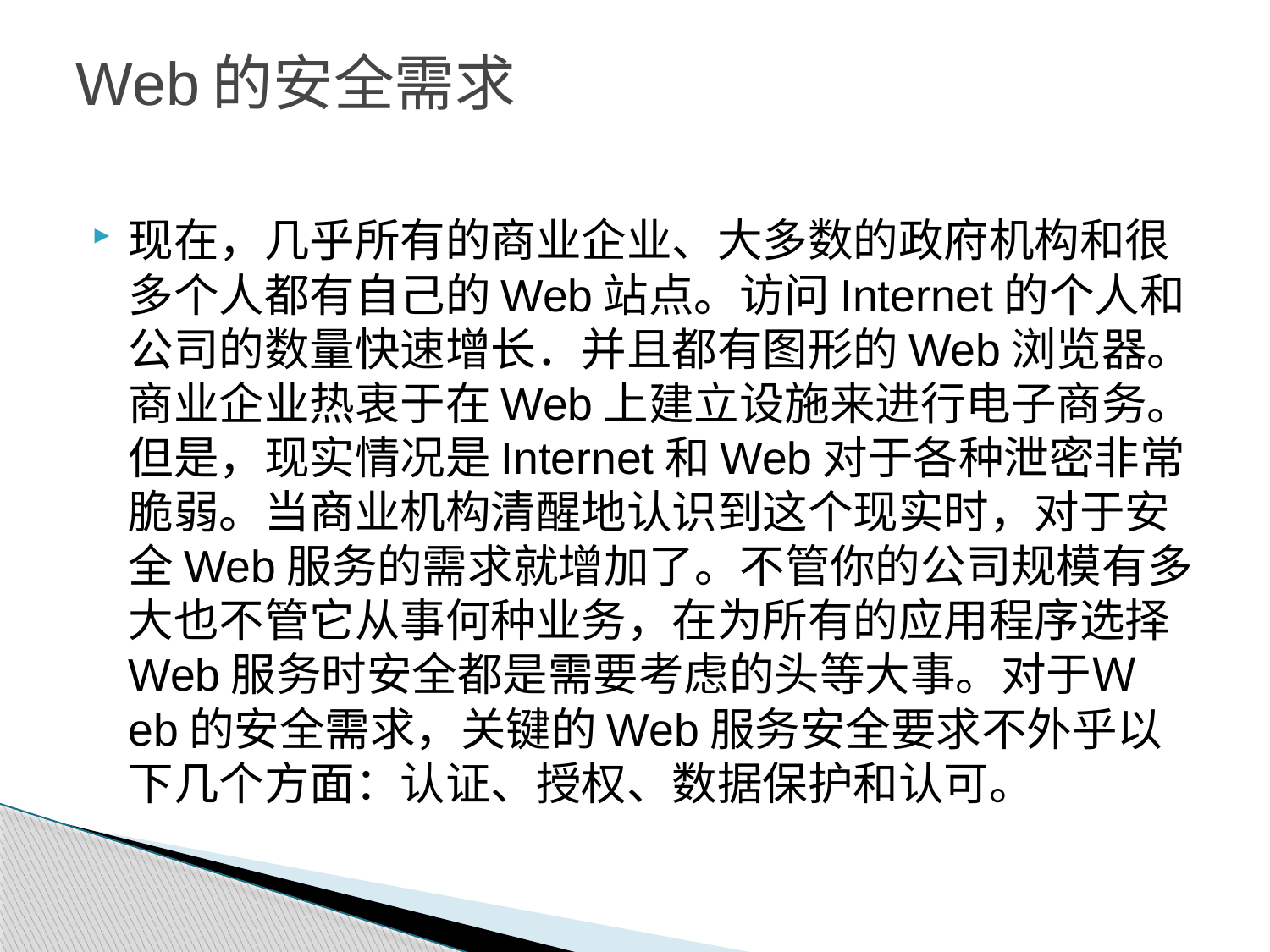

# Web的安全需求
现在，几乎所有的商业企业、大多数的政府机构和很多个人都有自己的Web站点。访问Internet的个人和公司的数量快速增长．并且都有图形的Web浏览器。商业企业热衷于在Web上建立设施来进行电子商务。但是，现实情况是Internet和Web对于各种泄密非常脆弱。当商业机构清醒地认识到这个现实时，对于安全Web服务的需求就增加了。不管你的公司规模有多大也不管它从事何种业务，在为所有的应用程序选择Web服务时安全都是需要考虑的头等大事。对于Ｗeb的安全需求，关键的Web服务安全要求不外乎以下几个方面：认证、授权、数据保护和认可。